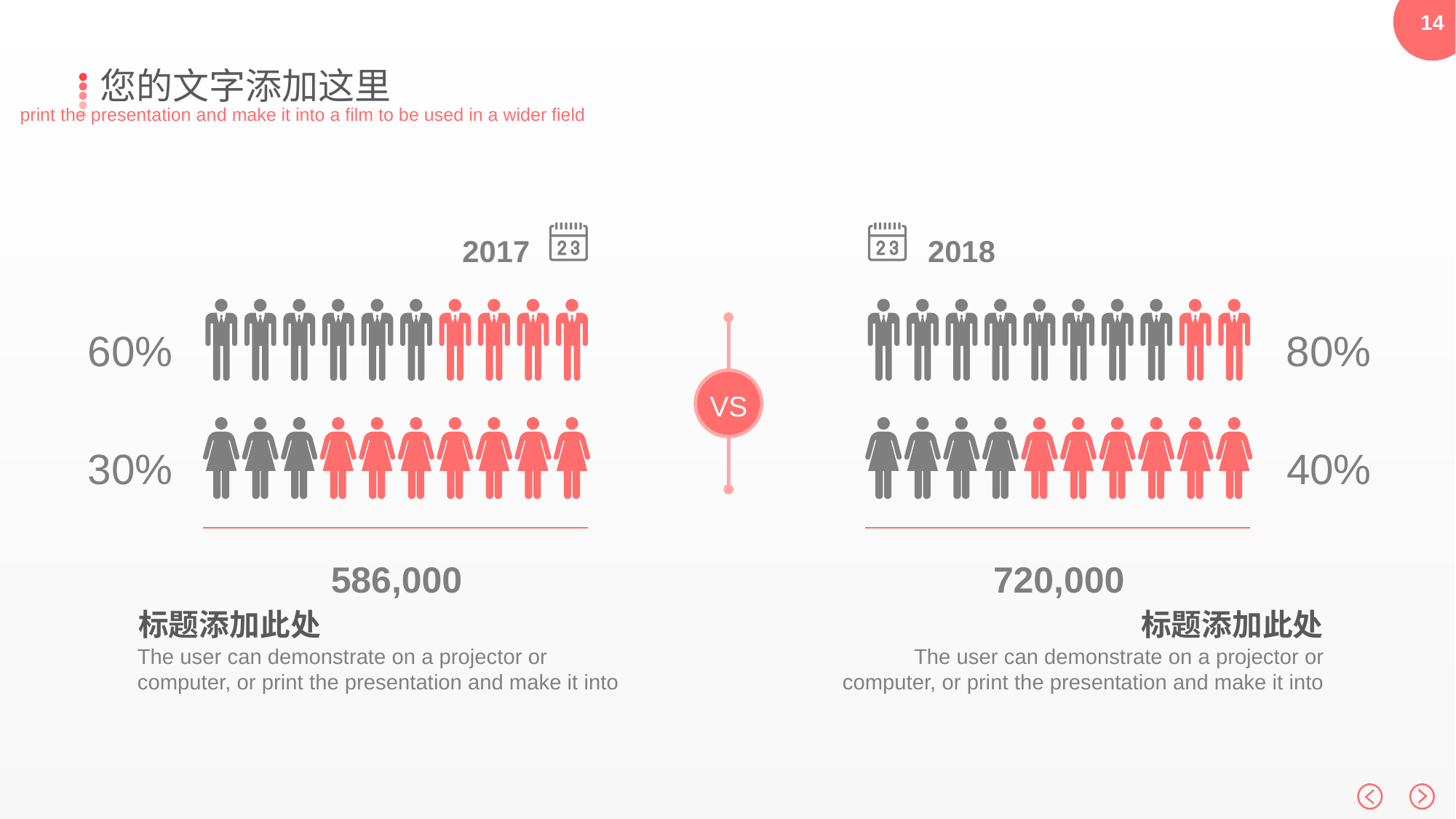

您的文字添加这里
print the presentation and make it into a film to be used in a wider field
2017

2018

60%
30%
80%
40%

VS
586,000
720,000
标题添加此处
The user can demonstrate on a projector or computer, or print the presentation and make it into
标题添加此处
The user can demonstrate on a projector or computer, or print the presentation and make it into